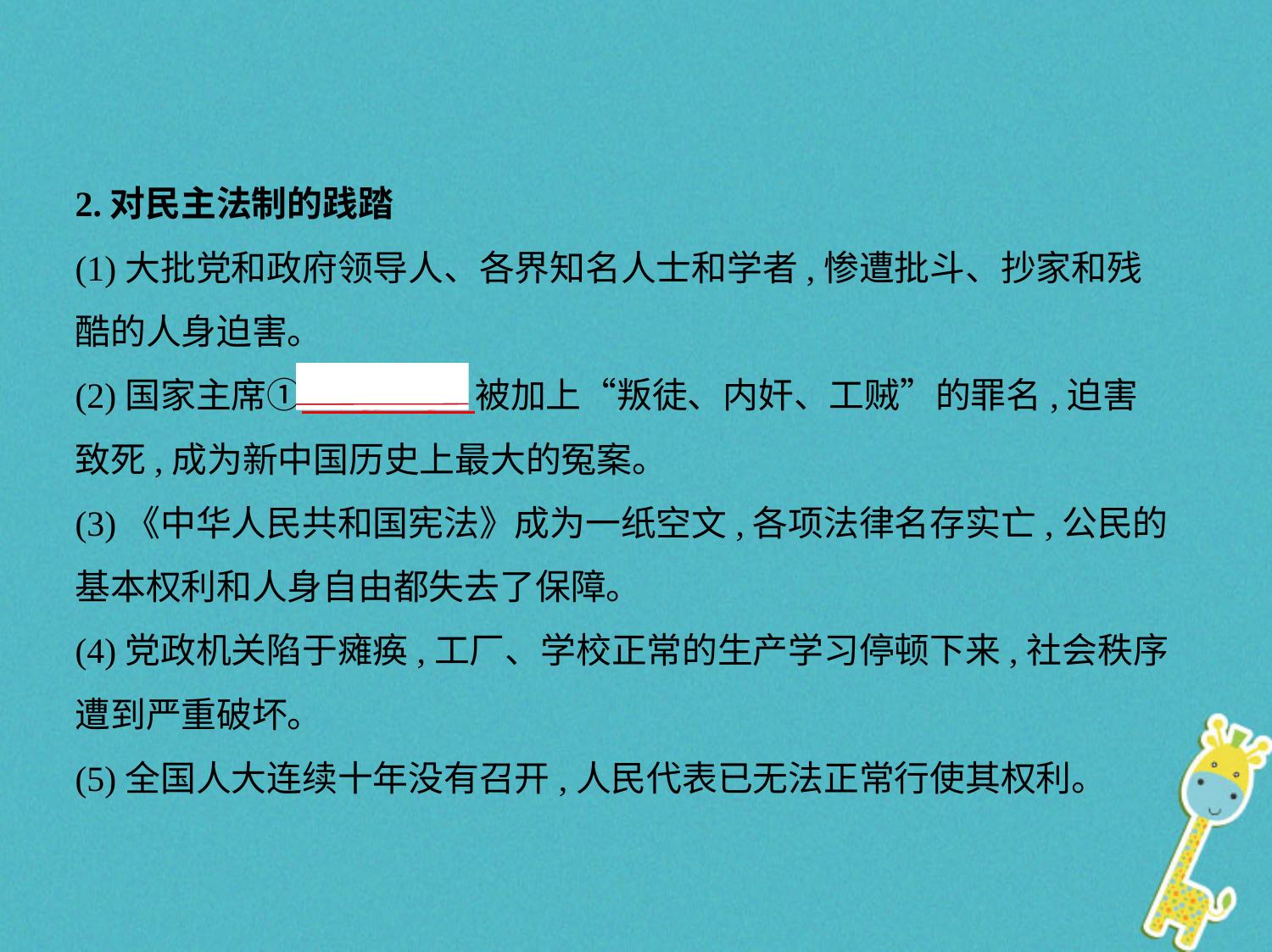

2.对民主法制的践踏
(1)大批党和政府领导人、各界知名人士和学者,惨遭批斗、抄家和残
酷的人身迫害。
(2)国家主席①　刘少奇    被加上“叛徒、内奸、工贼”的罪名,迫害
致死,成为新中国历史上最大的冤案。
(3)《中华人民共和国宪法》成为一纸空文,各项法律名存实亡,公民的
基本权利和人身自由都失去了保障。
(4)党政机关陷于瘫痪,工厂、学校正常的生产学习停顿下来,社会秩序
遭到严重破坏。
(5)全国人大连续十年没有召开,人民代表已无法正常行使其权利。